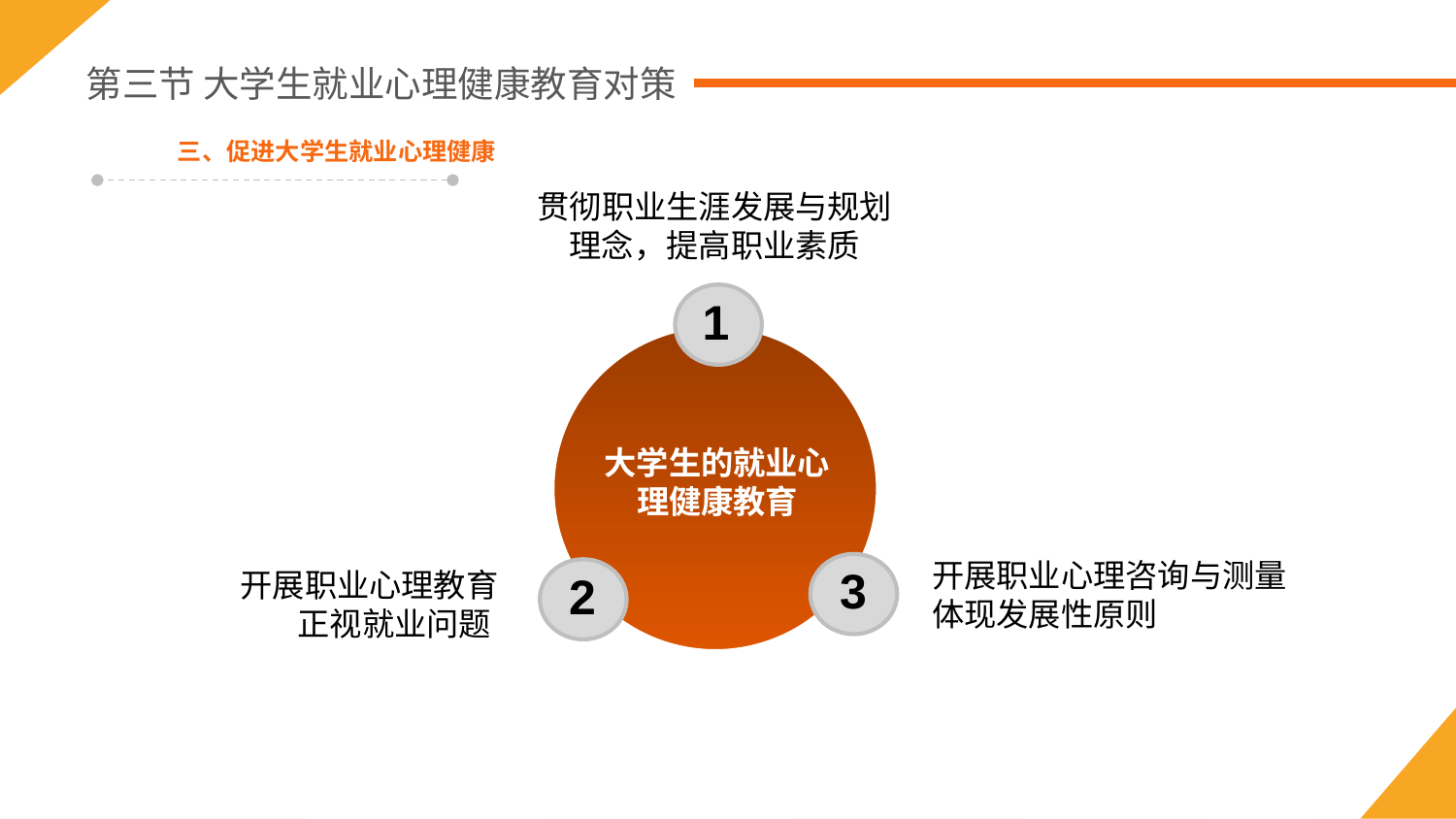

第三节 大学生就业心理健康教育对策
三、促进大学生就业心理健康
贯彻职业生涯发展与规划理念，提高职业素质
1

大学生的就业心理健康教育
开展职业心理咨询与测量
体现发展性原则
3

开展职业心理教育
正视就业问题
2